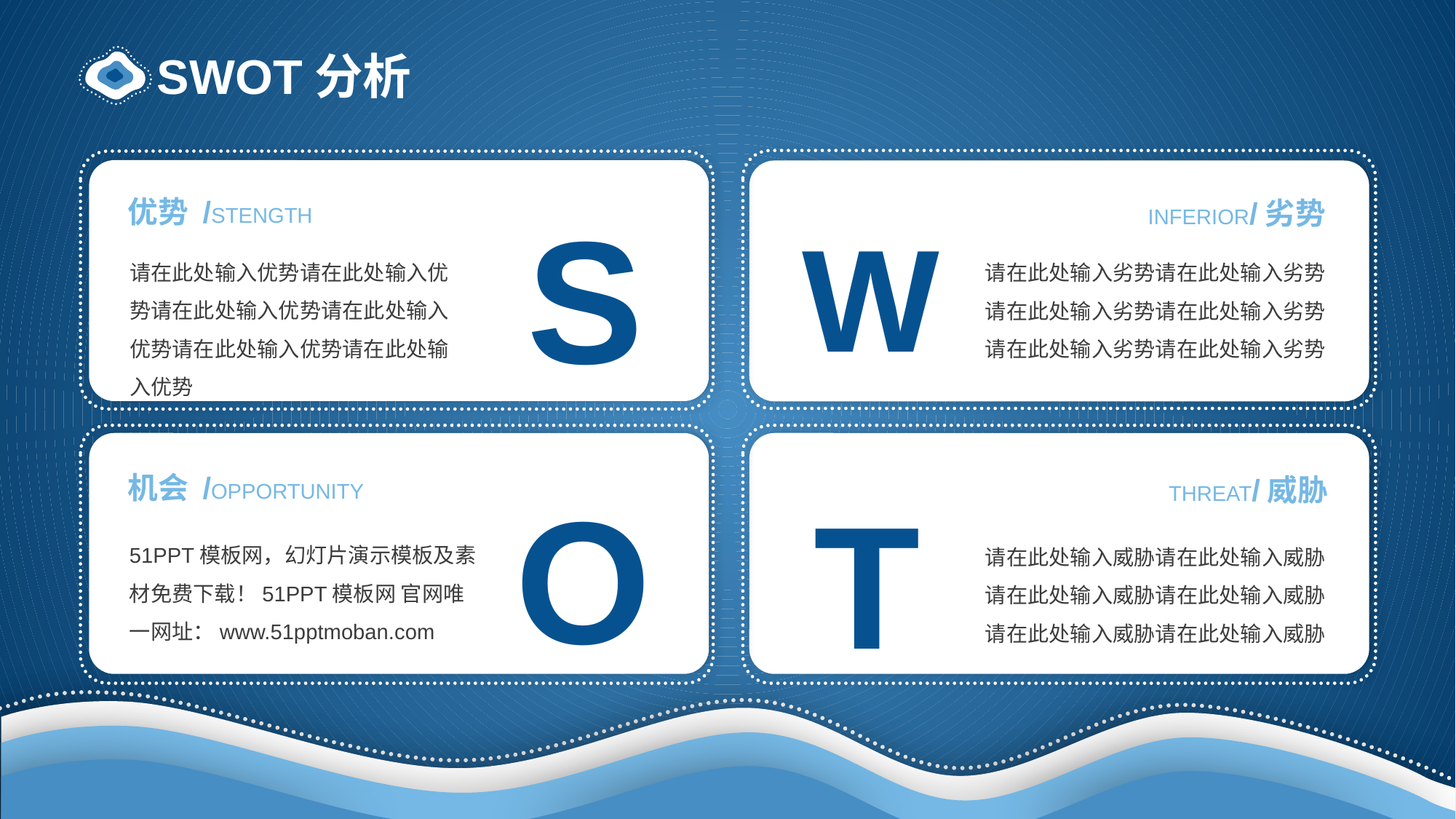

# SWOT分析

v
v
S
优势 /STENGTH
请在此处输入优势请在此处输入优势请在此处输入优势请在此处输入优势请在此处输入优势请在此处输入优势
INFERIOR/劣势
W
请在此处输入劣势请在此处输入劣势请在此处输入劣势请在此处输入劣势请在此处输入劣势请在此处输入劣势

v
v
机会 /OPPORTUNITY
O
51PPT模板网，幻灯片演示模板及素材免费下载！51PPT模板网 官网唯一网址：www.51pptmoban.com
THREAT/威胁
T
请在此处输入威胁请在此处输入威胁请在此处输入威胁请在此处输入威胁请在此处输入威胁请在此处输入威胁